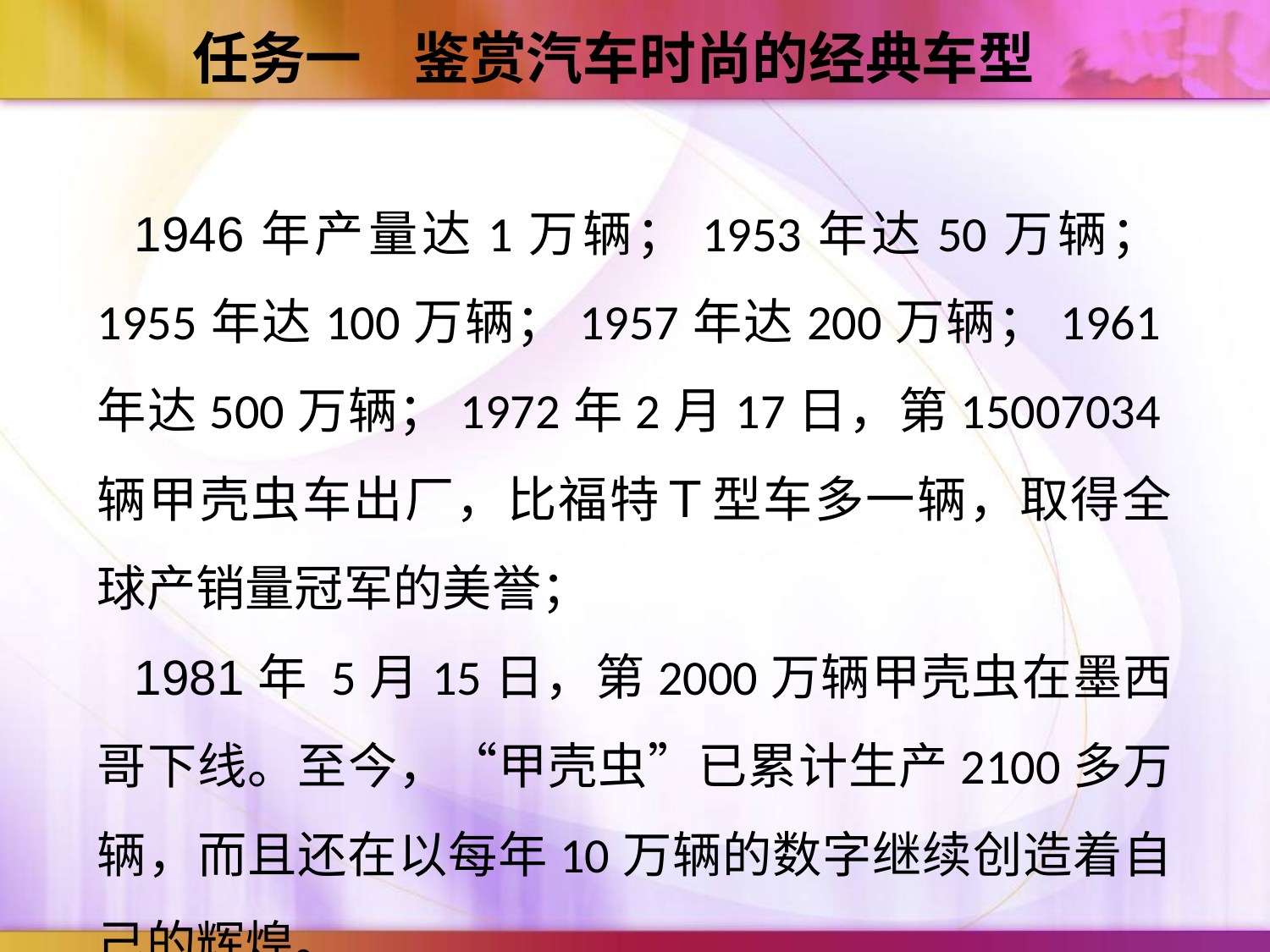

任务一    鉴赏汽车时尚的经典车型
1946年产量达1万辆；1953年达50万辆；1955年达100万辆；1957年达200万辆；1961年达500万辆；1972年2月17日，第15007034辆甲壳虫车出厂，比福特Ｔ型车多一辆，取得全球产销量冠军的美誉；
1981年 5月15日，第2000万辆甲壳虫在墨西哥下线。至今，“甲壳虫”已累计生产2100多万辆，而且还在以每年10万辆的数字继续创造着自己的辉煌。